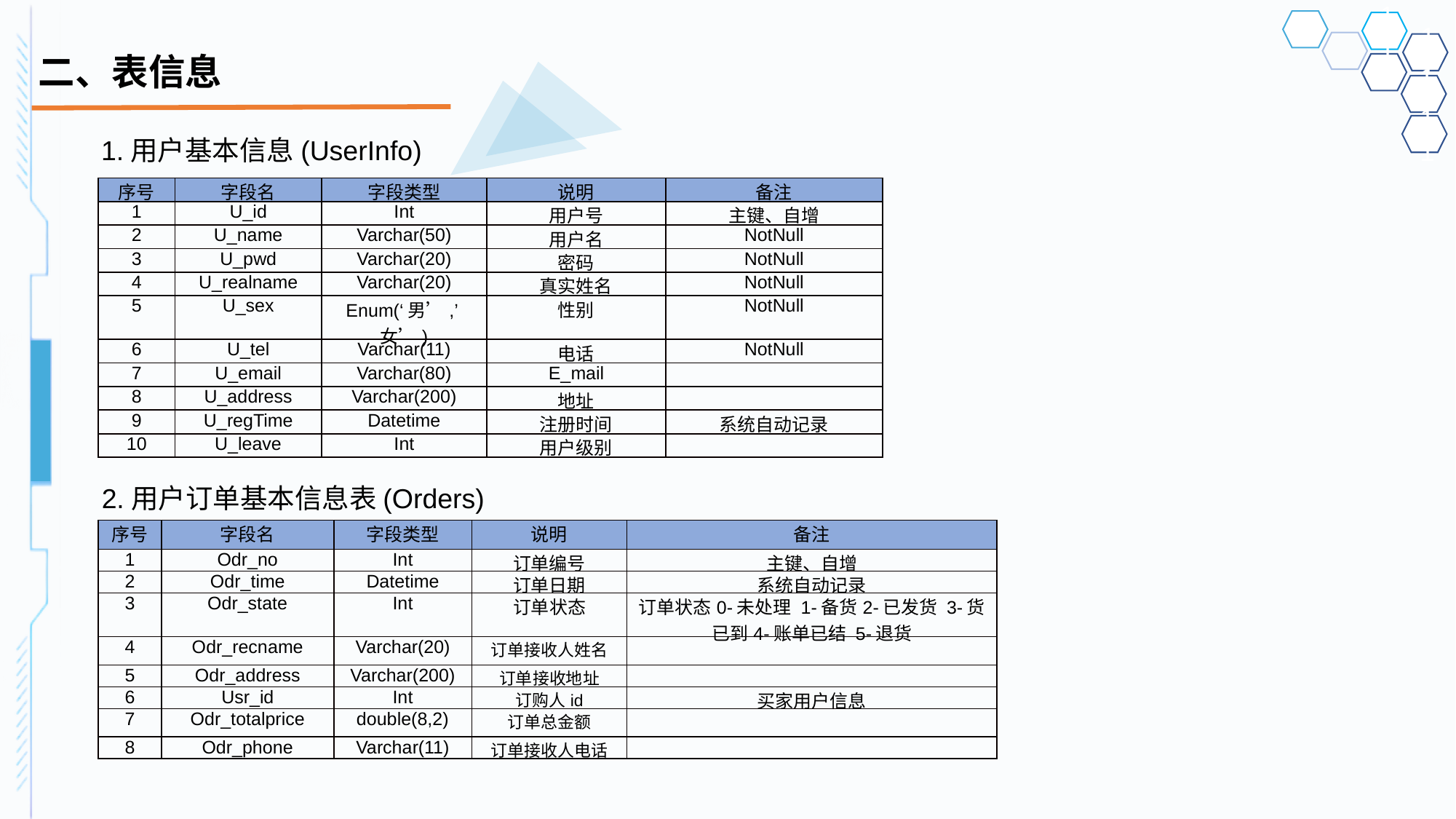

# 二、表信息

1.用户基本信息(UserInfo)
| 序号 | 字段名 | 字段类型 | 说明 | 备注 |
| --- | --- | --- | --- | --- |
| 1 | U\_id | Int | 用户号 | 主键、自增 |
| 2 | U\_name | Varchar(50) | 用户名 | NotNull |
| 3 | U\_pwd | Varchar(20) | 密码 | NotNull |
| 4 | U\_realname | Varchar(20) | 真实姓名 | NotNull |
| 5 | U\_sex | Enum(‘男’,’女’) | 性别 | NotNull |
| 6 | U\_tel | Varchar(11) | 电话 | NotNull |
| 7 | U\_email | Varchar(80) | E\_mail |  |
| 8 | U\_address | Varchar(200) | 地址 |  |
| 9 | U\_regTime | Datetime | 注册时间 | 系统自动记录 |
| 10 | U\_leave | Int | 用户级别 |  |
2.用户订单基本信息表(Orders)
| 序号 | 字段名 | 字段类型 | 说明 | 备注 |
| --- | --- | --- | --- | --- |
| 1 | Odr\_no | Int | 订单编号 | 主键、自增 |
| 2 | Odr\_time | Datetime | 订单日期 | 系统自动记录 |
| 3 | Odr\_state | Int | 订单状态 | 订单状态0-未处理 1-备货2-已发货 3-货已到4-账单已结 5-退货 |
| 4 | Odr\_recname | Varchar(20) | 订单接收人姓名 |  |
| 5 | Odr\_address | Varchar(200) | 订单接收地址 |  |
| 6 | Usr\_id | Int | 订购人id | 买家用户信息 |
| 7 | Odr\_totalprice | double(8,2) | 订单总金额 |  |
| 8 | Odr\_phone | Varchar(11) | 订单接收人电话 |  |